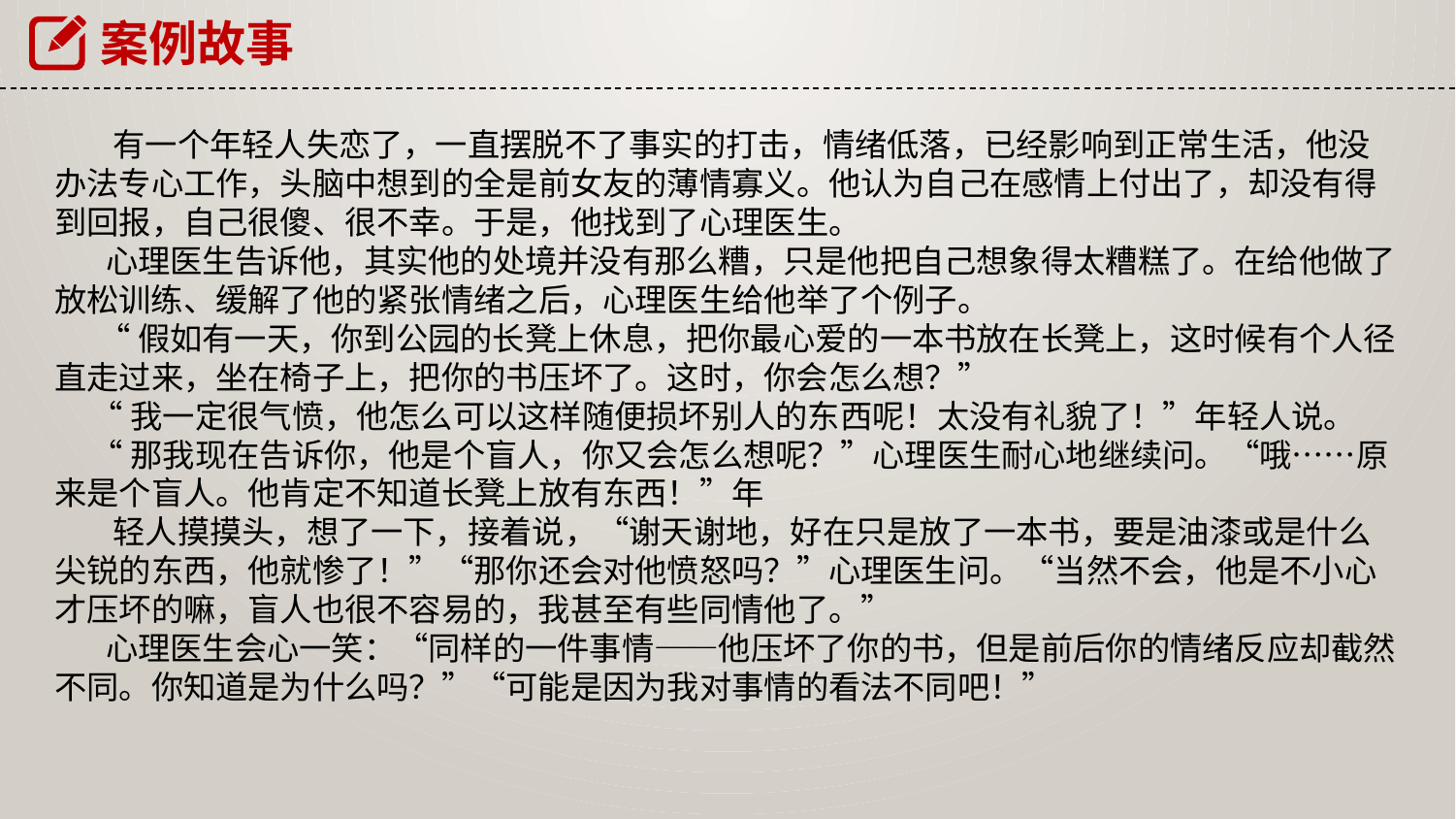

案例故事

       有一个年轻人失恋了，一直摆脱不了事实的打击，情绪低落，已经影响到正常生活，他没办法专心工作，头脑中想到的全是前女友的薄情寡义。他认为自己在感情上付出了，却没有得到回报，自己很傻、很不幸。于是，他找到了心理医生。
      心理医生告诉他，其实他的处境并没有那么糟，只是他把自己想象得太糟糕了。在给他做了放松训练、缓解了他的紧张情绪之后，心理医生给他举了个例子。
      “假如有一天，你到公园的长凳上休息，把你最心爱的一本书放在长凳上，这时候有个人径直走过来，坐在椅子上，把你的书压坏了。这时，你会怎么想？”
     “我一定很气愤，他怎么可以这样随便损坏别人的东西呢！太没有礼貌了！”年轻人说。
     “那我现在告诉你，他是个盲人，你又会怎么想呢？”心理医生耐心地继续问。“哦……原来是个盲人。他肯定不知道长凳上放有东西！”年
       轻人摸摸头，想了一下，接着说，“谢天谢地，好在只是放了一本书，要是油漆或是什么尖锐的东西，他就惨了！”“那你还会对他愤怒吗？”心理医生问。“当然不会，他是不小心才压坏的嘛，盲人也很不容易的，我甚至有些同情他了。”
      心理医生会心一笑：“同样的一件事情——他压坏了你的书，但是前后你的情绪反应却截然不同。你知道是为什么吗？”“可能是因为我对事情的看法不同吧！”

63